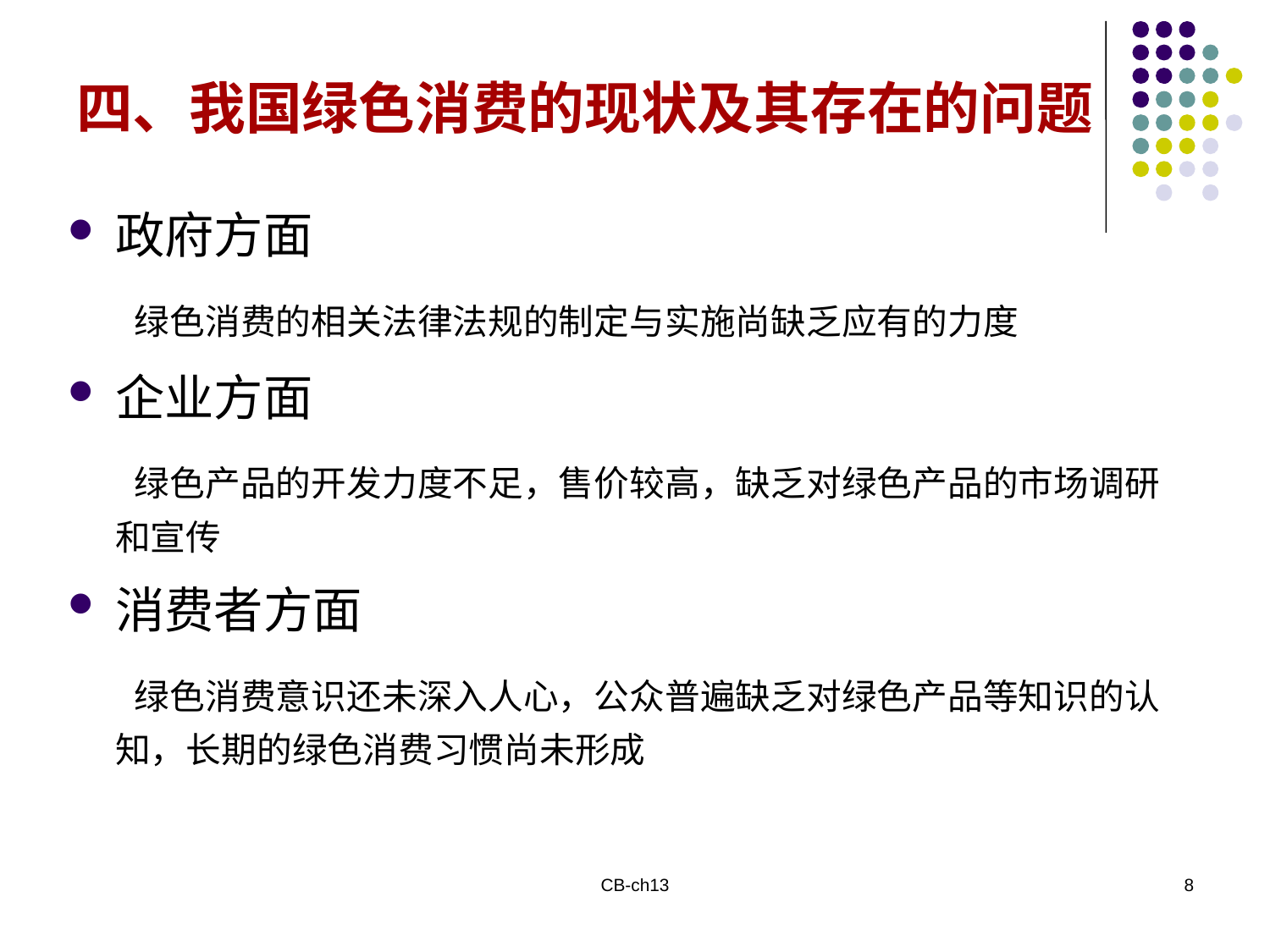

四、我国绿色消费的现状及其存在的问题
政府方面
     绿色消费的相关法律法规的制定与实施尚缺乏应有的力度
企业方面
     绿色产品的开发力度不足，售价较高，缺乏对绿色产品的市场调研和宣传
消费者方面
     绿色消费意识还未深入人心，公众普遍缺乏对绿色产品等知识的认知，长期的绿色消费习惯尚未形成
CB-ch13
8